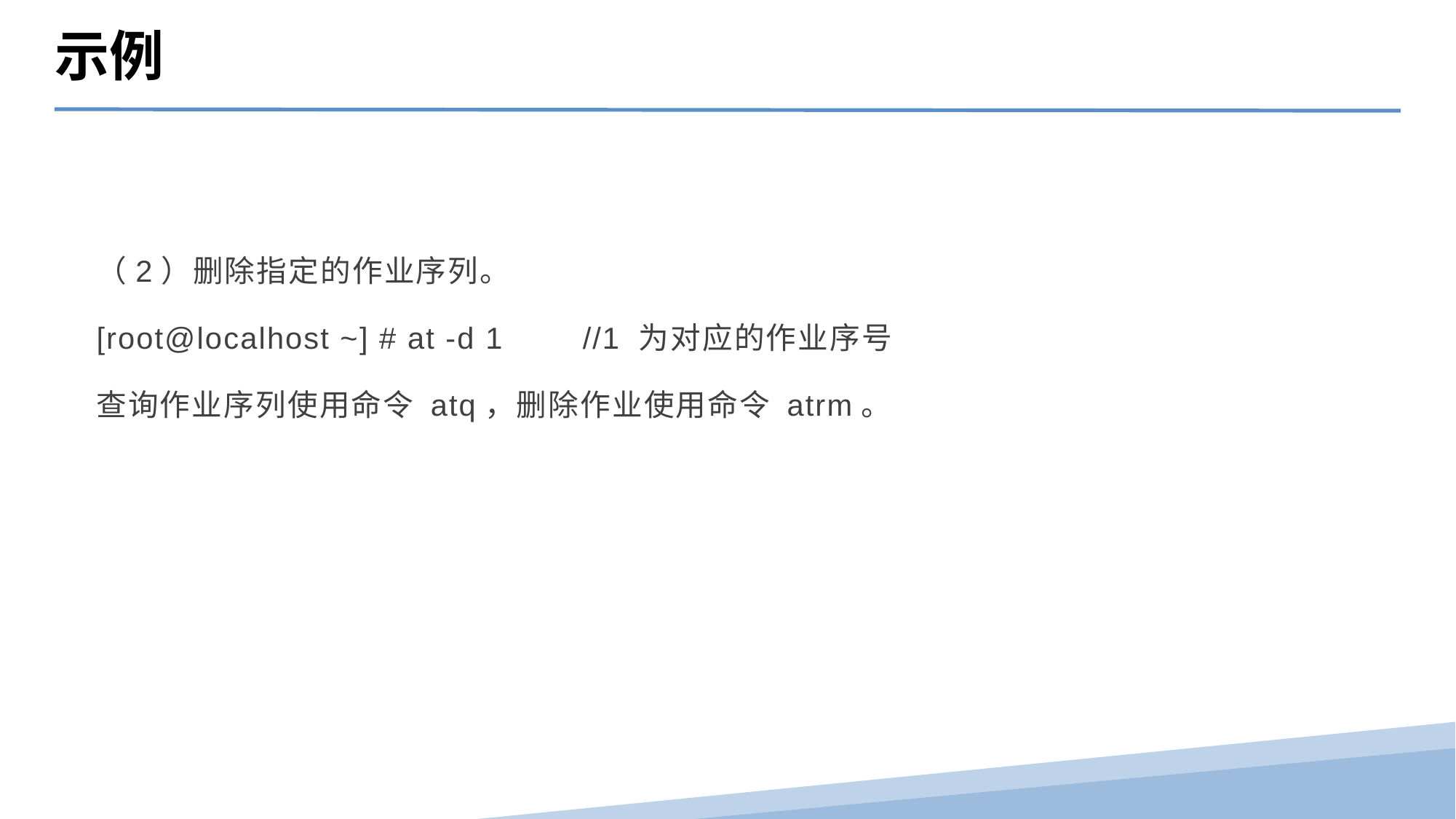

示例
（2）删除指定的作业序列。
[root@localhost ~] # at -d 1        //1 为对应的作业序号
查询作业序列使用命令 atq，删除作业使用命令 atrm。